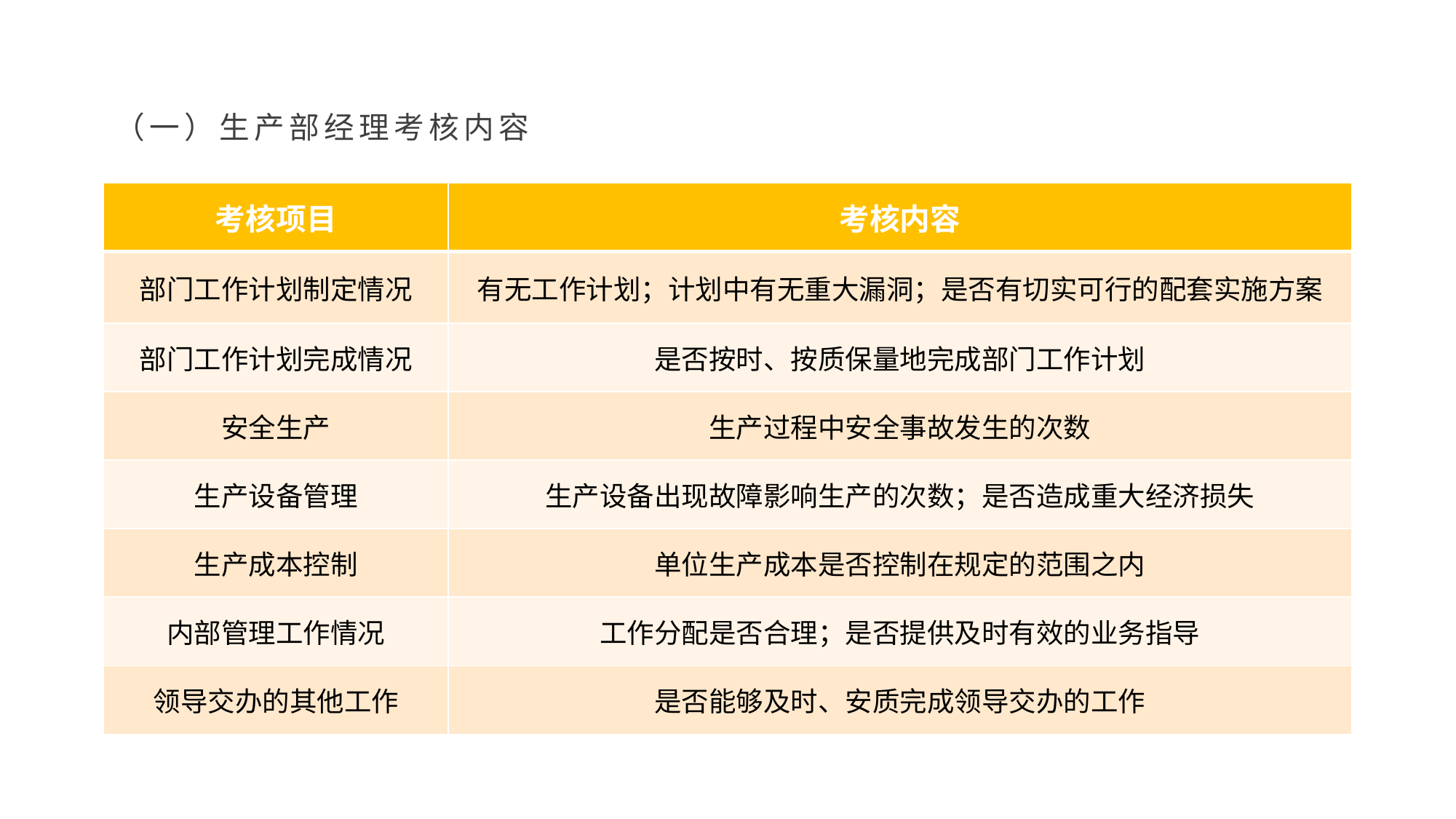

（一）生产部经理考核内容
| 考核项目 | 考核内容 |
| --- | --- |
| 部门工作计划制定情况 | 有无工作计划；计划中有无重大漏洞；是否有切实可行的配套实施方案 |
| 部门工作计划完成情况 | 是否按时、按质保量地完成部门工作计划 |
| 安全生产 | 生产过程中安全事故发生的次数 |
| 生产设备管理 | 生产设备出现故障影响生产的次数；是否造成重大经济损失 |
| 生产成本控制 | 单位生产成本是否控制在规定的范围之内 |
| 内部管理工作情况 | 工作分配是否合理；是否提供及时有效的业务指导 |
| 领导交办的其他工作 | 是否能够及时、安质完成领导交办的工作 |